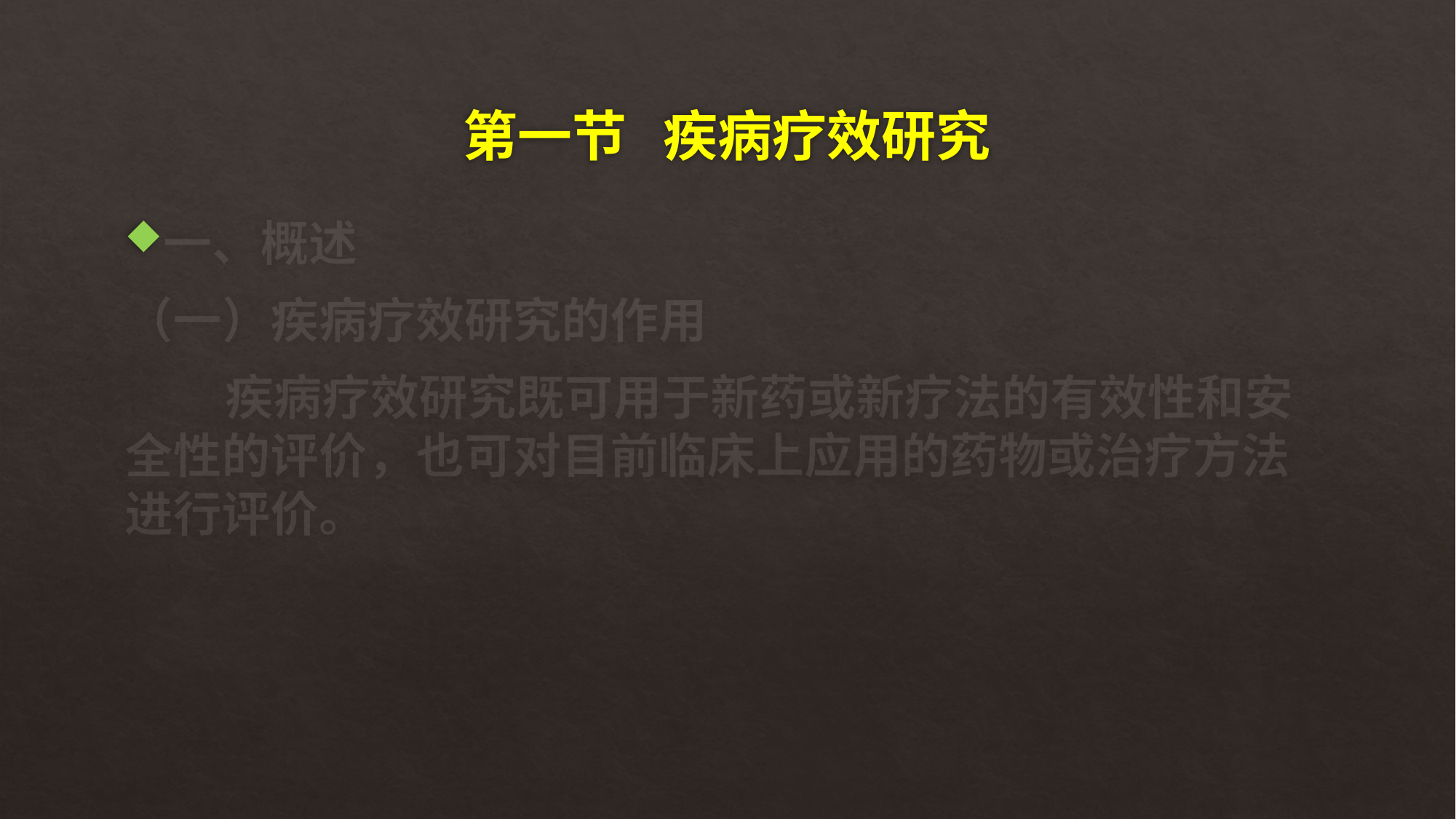

# 第一节   疾病疗效研究
一、概述
（一）疾病疗效研究的作用
        疾病疗效研究既可用于新药或新疗法的有效性和安全性的评价，也可对目前临床上应用的药物或治疗方法进行评价。